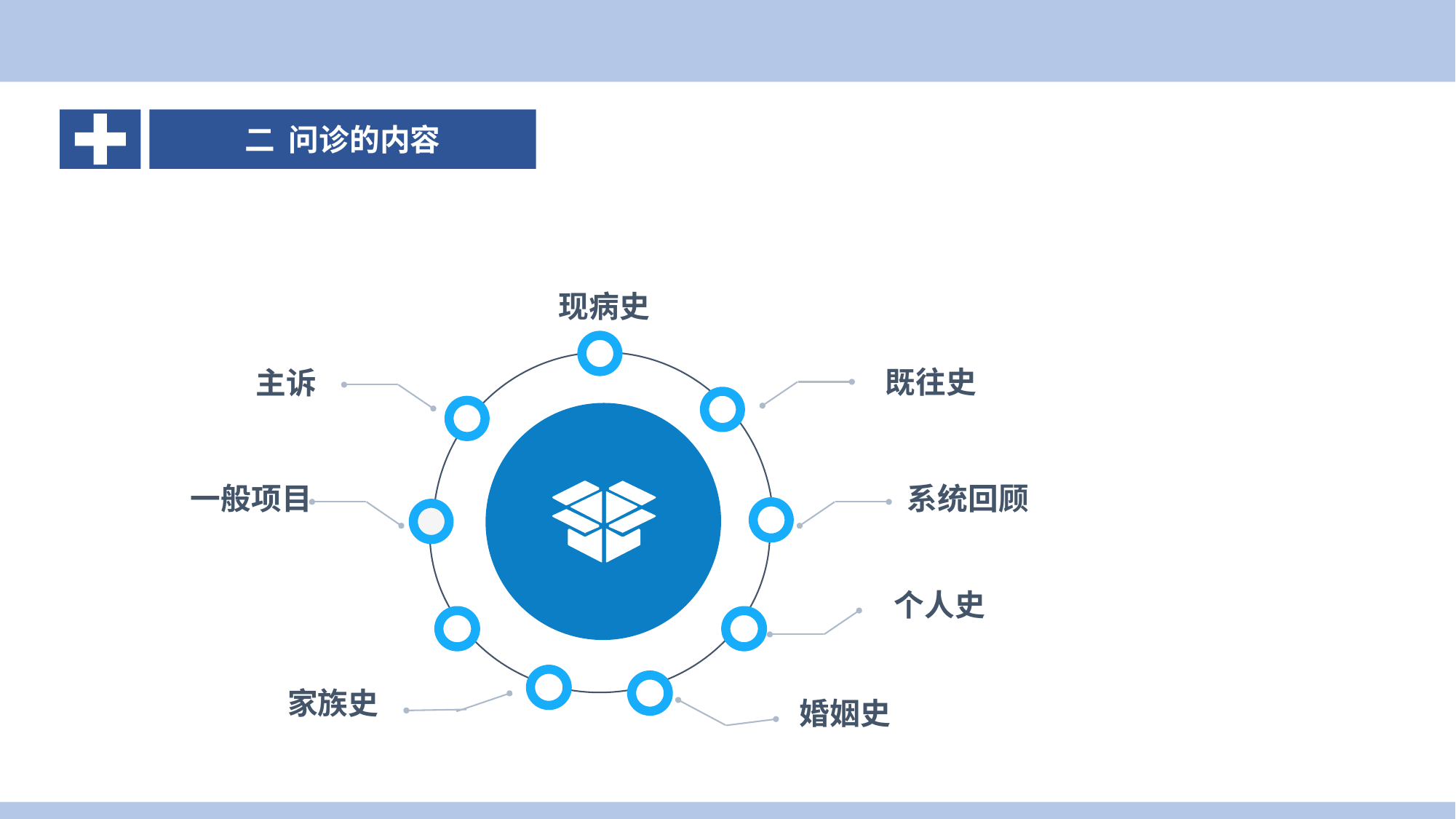

二  问诊的内容

案例导入

现病史

既往史
主诉

一般项目
系统回顾

个人史

家族史
婚姻史